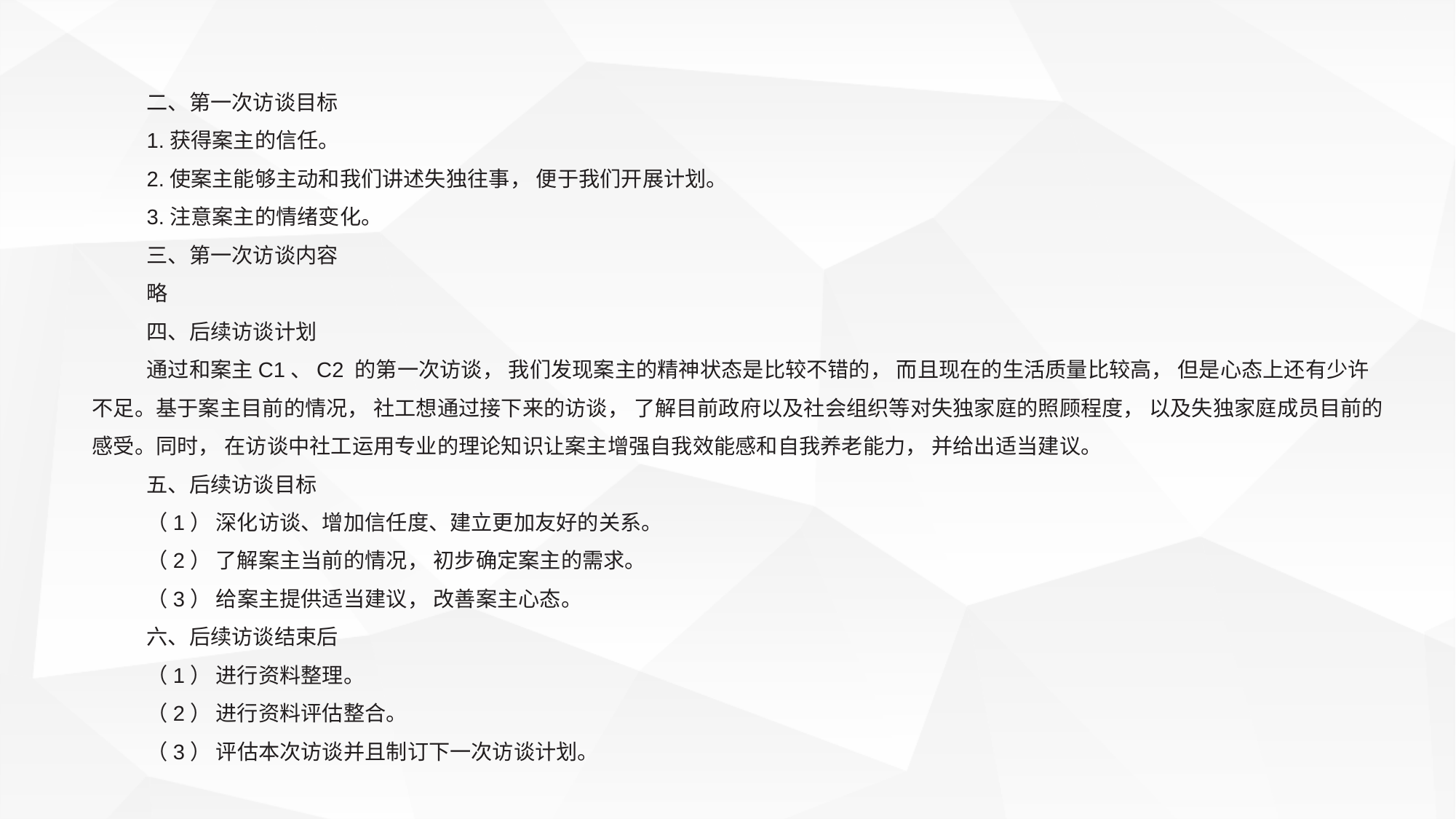

二、第一次访谈目标
1.获得案主的信任。
2.使案主能够主动和我们讲述失独往事， 便于我们开展计划。
3.注意案主的情绪变化。
三、第一次访谈内容
略
四、后续访谈计划
通过和案主C1、C2 的第一次访谈， 我们发现案主的精神状态是比较不错的， 而且现在的生活质量比较高， 但是心态上还有少许不足。基于案主目前的情况， 社工想通过接下来的访谈， 了解目前政府以及社会组织等对失独家庭的照顾程度， 以及失独家庭成员目前的感受。同时， 在访谈中社工运用专业的理论知识让案主增强自我效能感和自我养老能力， 并给出适当建议。
五、后续访谈目标
（1） 深化访谈、增加信任度、建立更加友好的关系。
（2） 了解案主当前的情况， 初步确定案主的需求。
（3） 给案主提供适当建议， 改善案主心态。
六、后续访谈结束后
（1） 进行资料整理。
（2） 进行资料评估整合。
（3） 评估本次访谈并且制订下一次访谈计划。